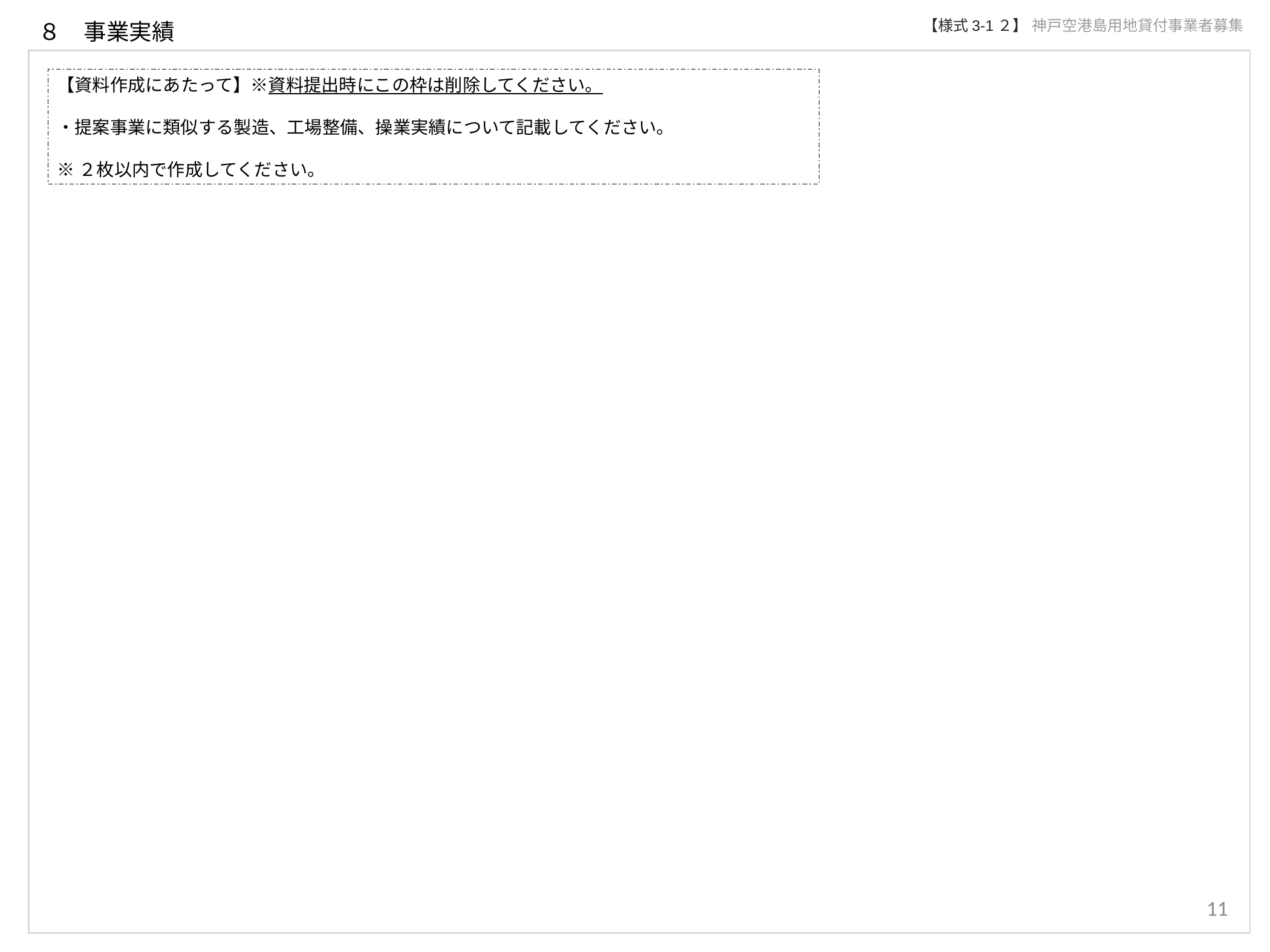

【様式3-1２】

神戸空港島用地貸付事業者募集
８　事業実績

【資料作成にあたって】※資料提出時にこの枠は削除してください。

・提案事業に類似する製造、工場整備、操業実績について記載してください。

※２枚以内で作成してください。
11